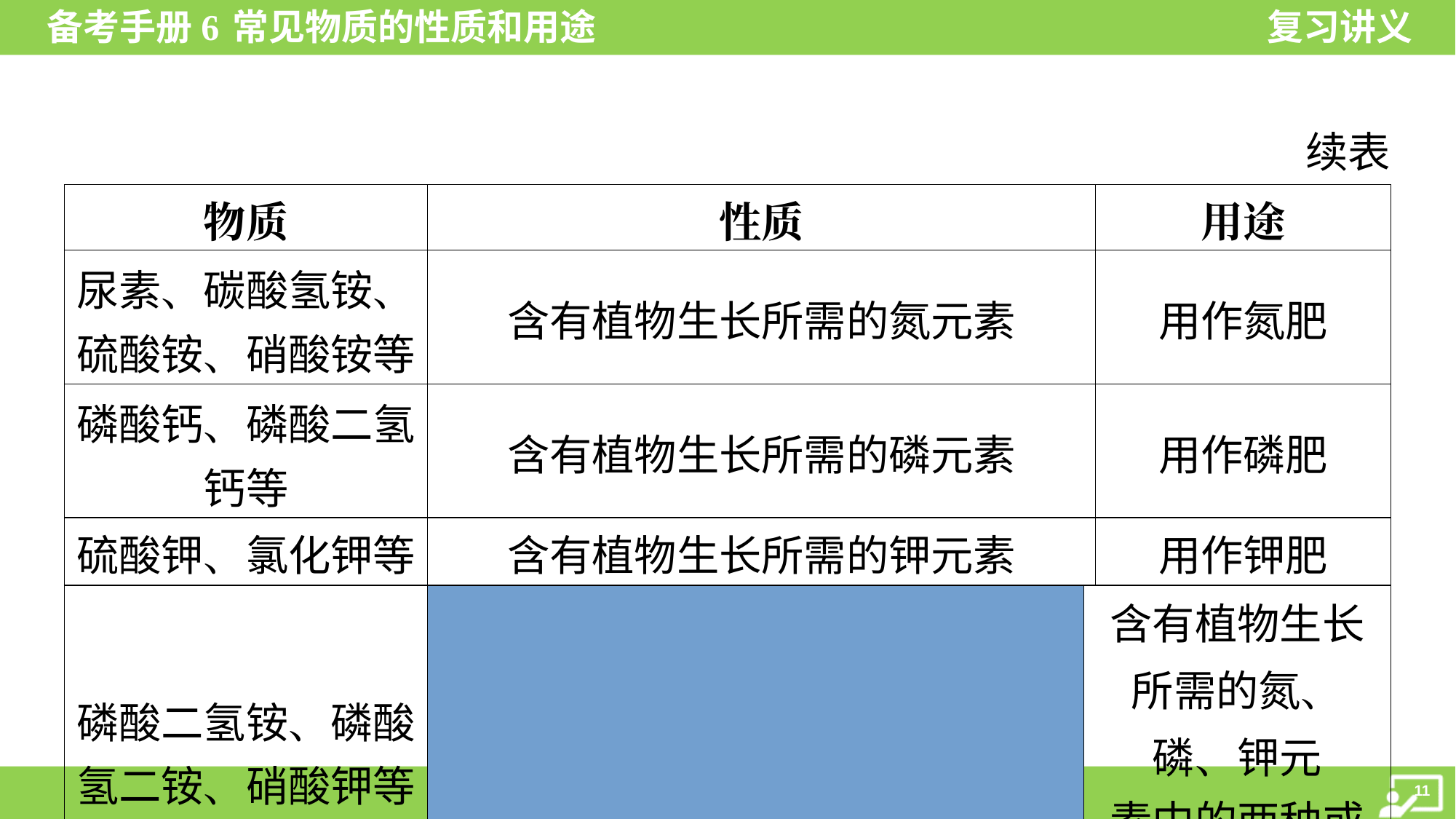

续表
| 物质 |  | 性质 |  | 用途 |
| --- | --- | --- | --- | --- |
| 尿素、碳酸氢铵、 硫酸铵、硝酸铵等 |  | 含有植物生长所需的氮元素 |  | 用作氮肥 |
| 磷酸钙、磷酸二氢 钙等 |  | 含有植物生长所需的磷元素 |  | 用作磷肥 |
| 硫酸钾、氯化钾等 |  | 含有植物生长所需的钾元素 |  | 用作钾肥 |
| 磷酸二氢铵、磷酸 氢二铵、硝酸钾等 |  | 含有植物生长所需的氮、磷、钾元 素中的两种或三种 |  | 用作复合肥 |